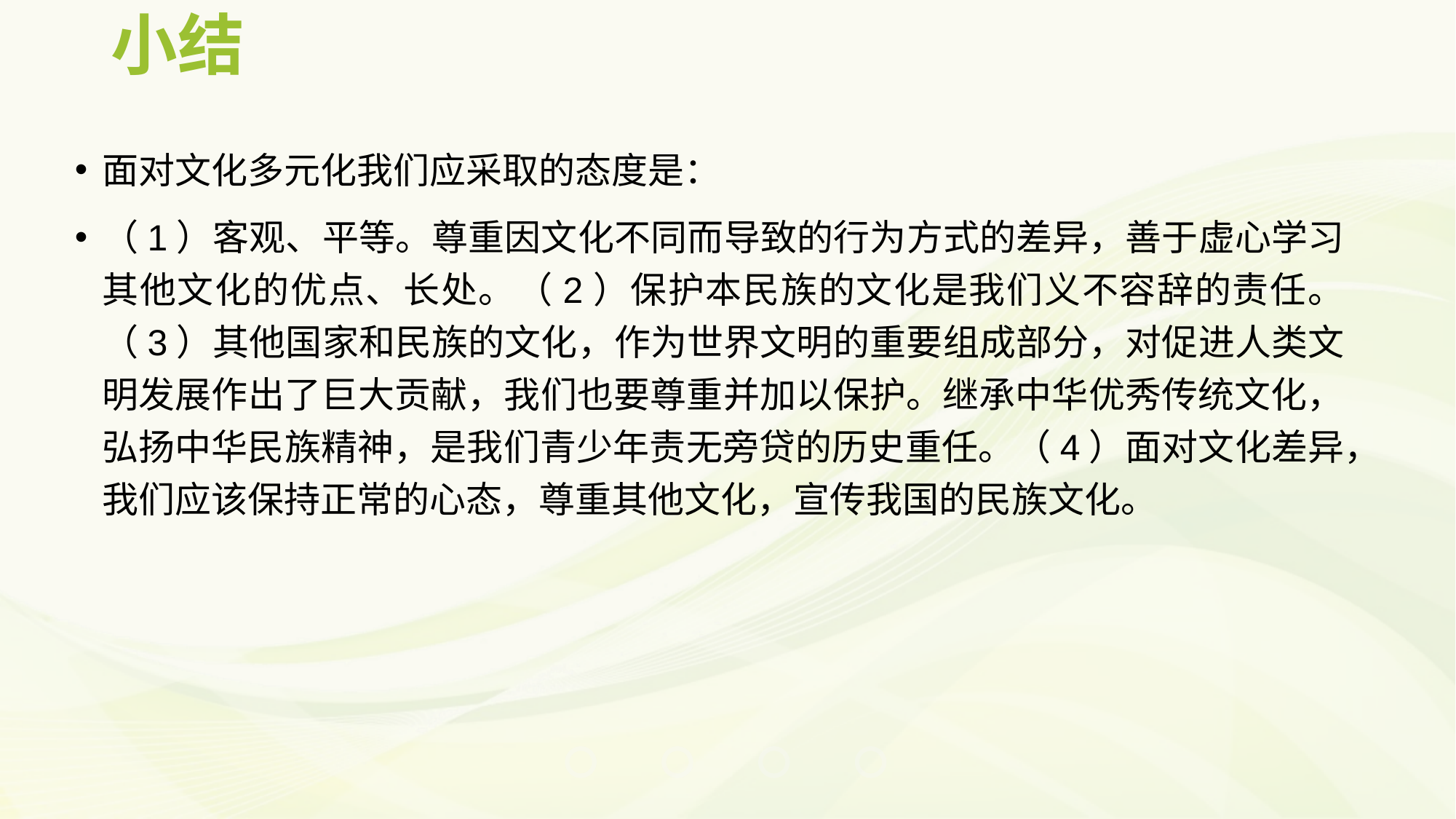

# 小结
面对文化多元化我们应采取的态度是：
（1）客观、平等。尊重因文化不同而导致的行为方式的差异，善于虚心学习其他文化的优点、长处。（2）保护本民族的文化是我们义不容辞的责任。（3）其他国家和民族的文化，作为世界文明的重要组成部分，对促进人类文明发展作出了巨大贡献，我们也要尊重并加以保护。继承中华优秀传统文化，弘扬中华民族精神，是我们青少年责无旁贷的历史重任。（4）面对文化差异，我们应该保持正常的心态，尊重其他文化，宣传我国的民族文化。